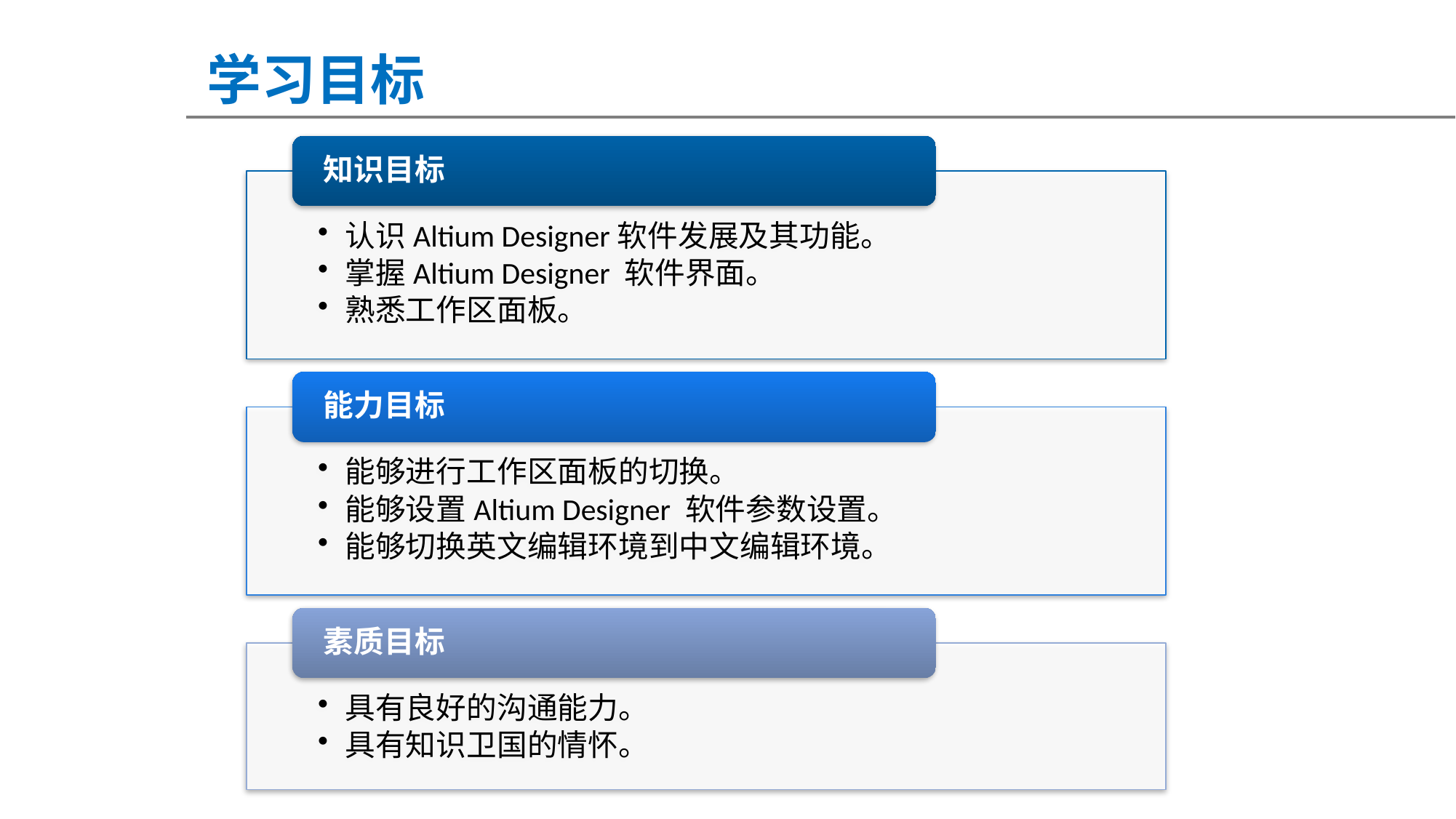

学习目标
认识Altium Designer软件发展及其功能。
掌握Altium Designer 软件界面。
熟悉工作区面板。
知识目标
能够进行工作区面板的切换。
能够设置Altium Designer 软件参数设置。
能够切换英文编辑环境到中文编辑环境。
能力目标
具有良好的沟通能力。
具有知识卫国的情怀。
素质目标